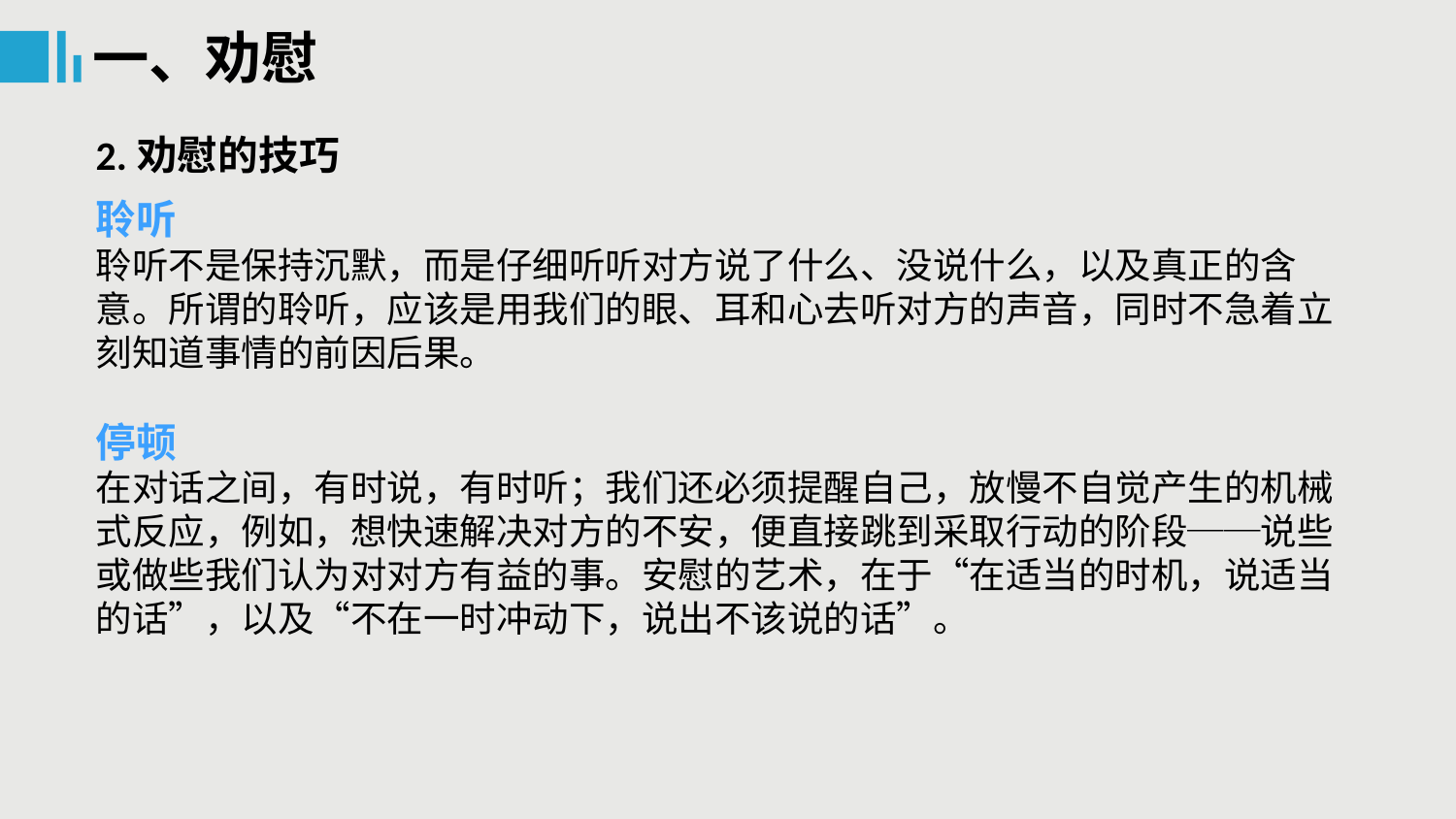

一、劝慰

2.劝慰的技巧
聆听
聆听不是保持沉默，而是仔细听听对方说了什么、没说什么，以及真正的含意。所谓的聆听，应该是用我们的眼、耳和心去听对方的声音，同时不急着立刻知道事情的前因后果。
停顿
在对话之间，有时说，有时听；我们还必须提醒自己，放慢不自觉产生的机械式反应，例如，想快速解决对方的不安，便直接跳到采取行动的阶段──说些或做些我们认为对对方有益的事。安慰的艺术，在于“在适当的时机，说适当的话”，以及“不在一时冲动下，说出不该说的话”。